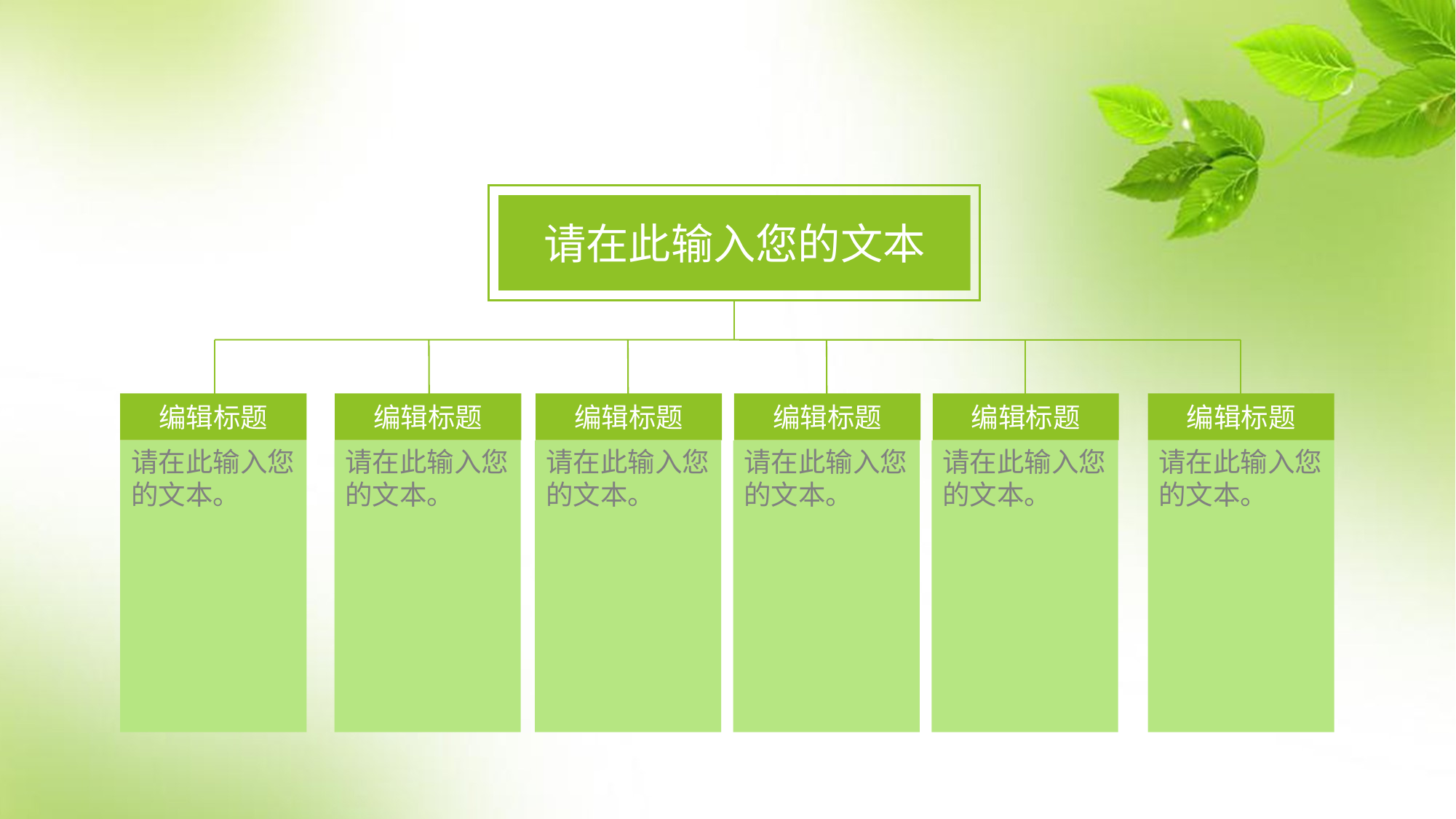

请在此输入您的文本
编辑标题
编辑标题
编辑标题
编辑标题
编辑标题
编辑标题
请在此输入您的文本。
请在此输入您的文本。
请在此输入您的文本。
请在此输入您的文本。
请在此输入您的文本。
请在此输入您的文本。